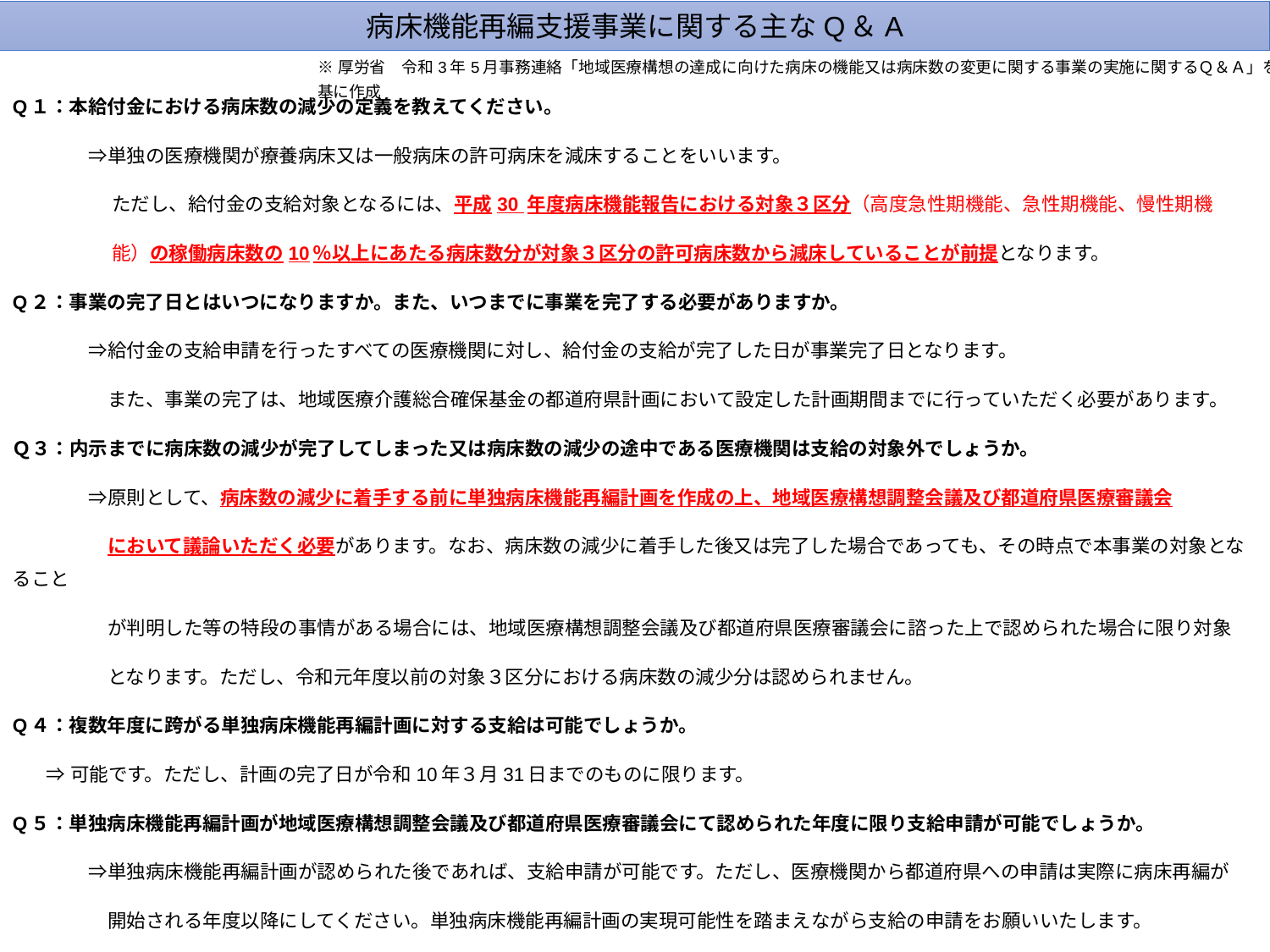

病床機能再編支援事業に関する主なQ＆A
※厚労省　令和3年5月事務連絡「地域医療構想の達成に向けた病床の機能又は病床数の変更に関する事業の実施に関するＱ＆Ａ」を基に作成
Q１：本給付金における病床数の減少の定義を教えてください。
　　　　⇒単独の医療機関が療養病床又は一般病床の許可病床を減床することをいいます。
　　　　　 ただし、給付金の支給対象となるには、平成30 年度病床機能報告における対象３区分（高度急性期機能、急性期機能、慢性期機
　　　　　 能）の稼働病床数の10％以上にあたる病床数分が対象３区分の許可病床数から減床していることが前提となります。
Q２：事業の完了日とはいつになりますか。また、いつまでに事業を完了する必要がありますか。
　　　　⇒給付金の支給申請を行ったすべての医療機関に対し、給付金の支給が完了した日が事業完了日となります。
　　　　　また、事業の完了は、地域医療介護総合確保基金の都道府県計画において設定した計画期間までに行っていただく必要があります。
Ｑ３：内示までに病床数の減少が完了してしまった又は病床数の減少の途中である医療機関は支給の対象外でしょうか。
　　　　⇒原則として、病床数の減少に着手する前に単独病床機能再編計画を作成の上、地域医療構想調整会議及び都道府県医療審議会
　　　　　において議論いただく必要があります。なお、病床数の減少に着手した後又は完了した場合であっても、その時点で本事業の対象となること
　　　　　が判明した等の特段の事情がある場合には、地域医療構想調整会議及び都道府県医療審議会に諮った上で認められた場合に限り対象
　　　　　となります。ただし、令和元年度以前の対象３区分における病床数の減少分は認められません。
Q４：複数年度に跨がる単独病床機能再編計画に対する支給は可能でしょうか。
        ⇒可能です。ただし、計画の完了日が令和10年３月31日までのものに限ります。
Q５：単独病床機能再編計画が地域医療構想調整会議及び都道府県医療審議会にて認められた年度に限り支給申請が可能でしょうか。
　　　　⇒単独病床機能再編計画が認められた後であれば、支給申請が可能です。ただし、医療機関から都道府県への申請は実際に病床再編が
　　　　　開始される年度以降にしてください。単独病床機能再編計画の実現可能性を踏まえながら支給の申請をお願いいたします。